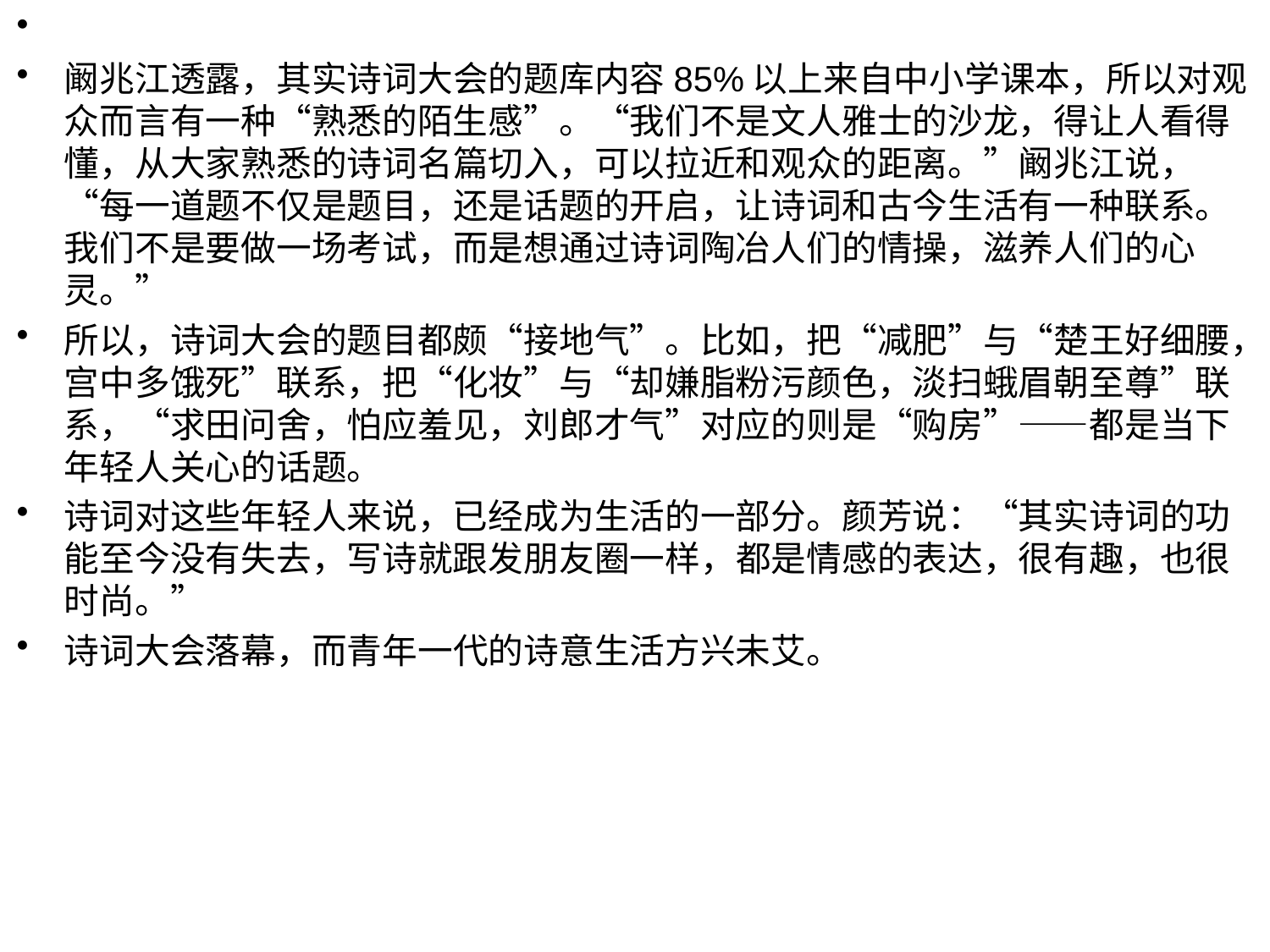

阚兆江透露，其实诗词大会的题库内容85%以上来自中小学课本，所以对观众而言有一种“熟悉的陌生感”。“我们不是文人雅士的沙龙，得让人看得懂，从大家熟悉的诗词名篇切入，可以拉近和观众的距离。”阚兆江说，“每一道题不仅是题目，还是话题的开启，让诗词和古今生活有一种联系。我们不是要做一场考试，而是想通过诗词陶冶人们的情操，滋养人们的心灵。”
所以，诗词大会的题目都颇“接地气”。比如，把“减肥”与“楚王好细腰，宫中多饿死”联系，把“化妆”与“却嫌脂粉污颜色，淡扫蛾眉朝至尊”联系，“求田问舍，怕应羞见，刘郎才气”对应的则是“购房”——都是当下年轻人关心的话题。
诗词对这些年轻人来说，已经成为生活的一部分。颜芳说：“其实诗词的功能至今没有失去，写诗就跟发朋友圈一样，都是情感的表达，很有趣，也很时尚。”
诗词大会落幕，而青年一代的诗意生活方兴未艾。
#